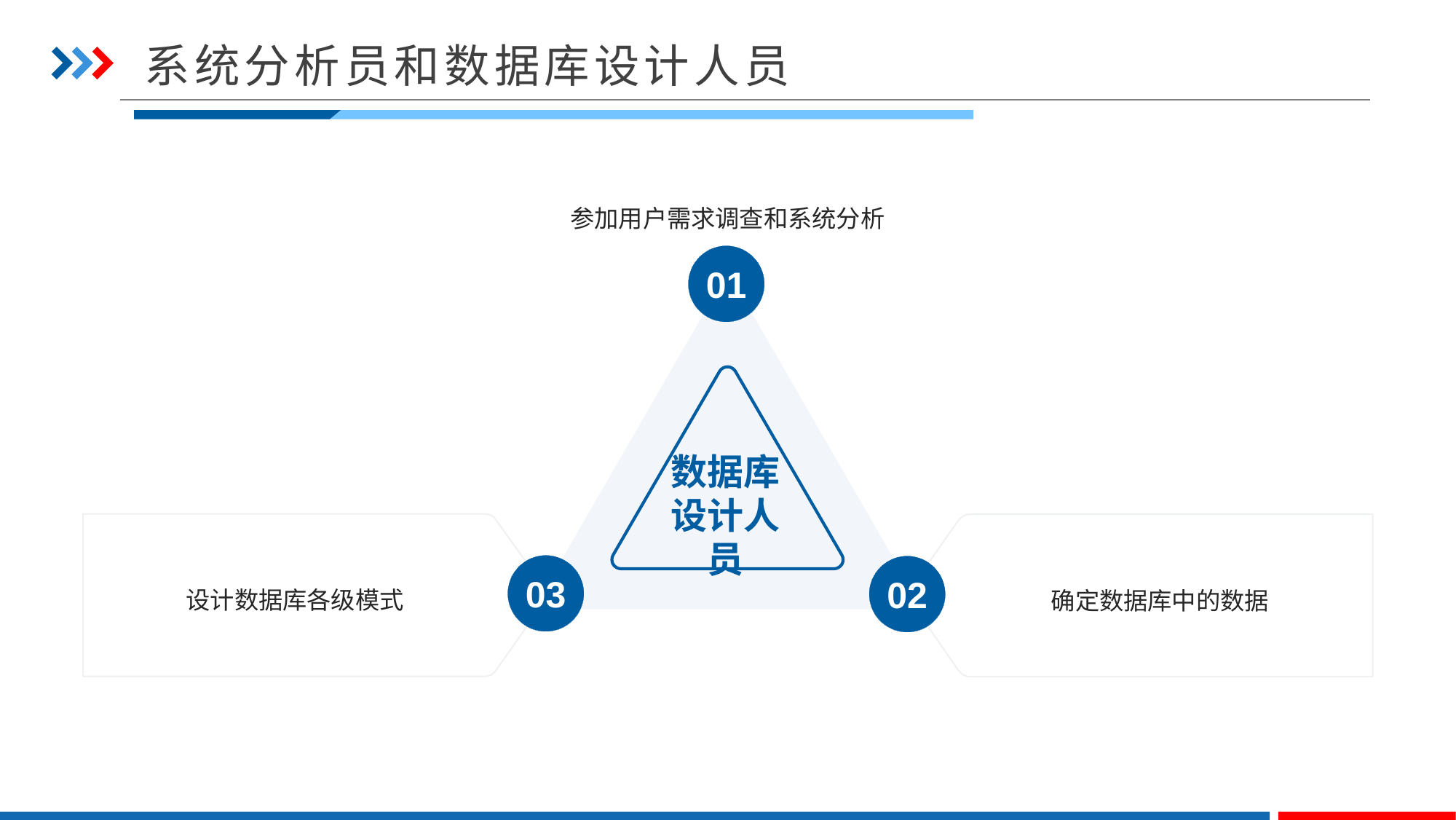

系统分析员和数据库设计人员

参加用户需求调查和系统分析
01

数据库设计人员
设计数据库各级模式
确定数据库中的数据
03
02